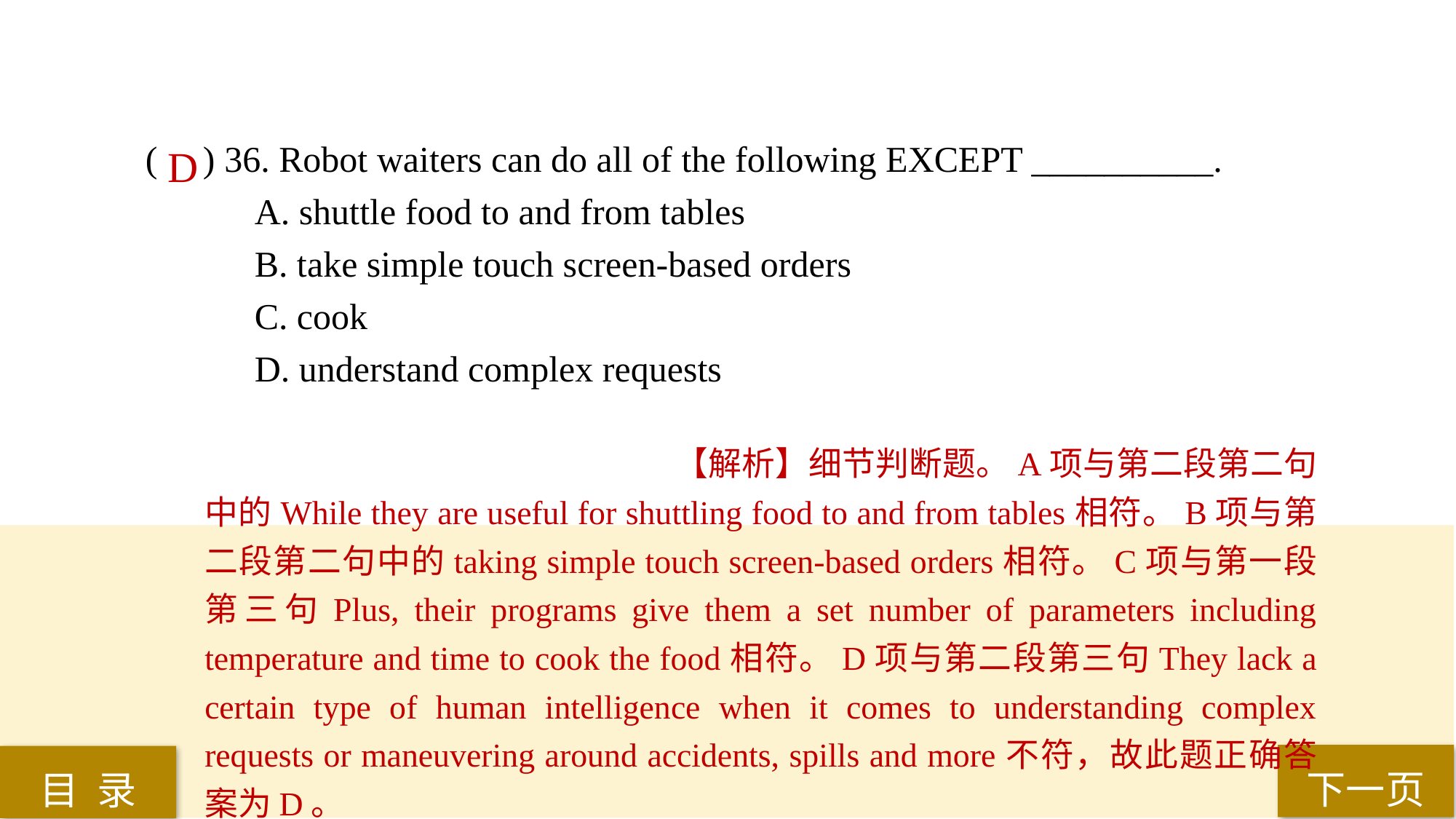

(     ) 36. Robot waiters can do all of the following EXCEPT __________.
A. shuttle food to and from tables
B. take simple touch screen-based orders
C. cook
D. understand complex requests
D
【解析】细节判断题。A项与第二段第二句中的While they are useful for shuttling food to and from tables相符。B项与第二段第二句中的taking simple touch screen-based orders相符。C项与第一段第三句Plus, their programs give them a set number of parameters including temperature and time to cook the food相符。D项与第二段第三句They lack a certain type of human intelligence when it comes to understanding complex requests or maneuvering around accidents, spills and more不符，故此题正确答案为D。